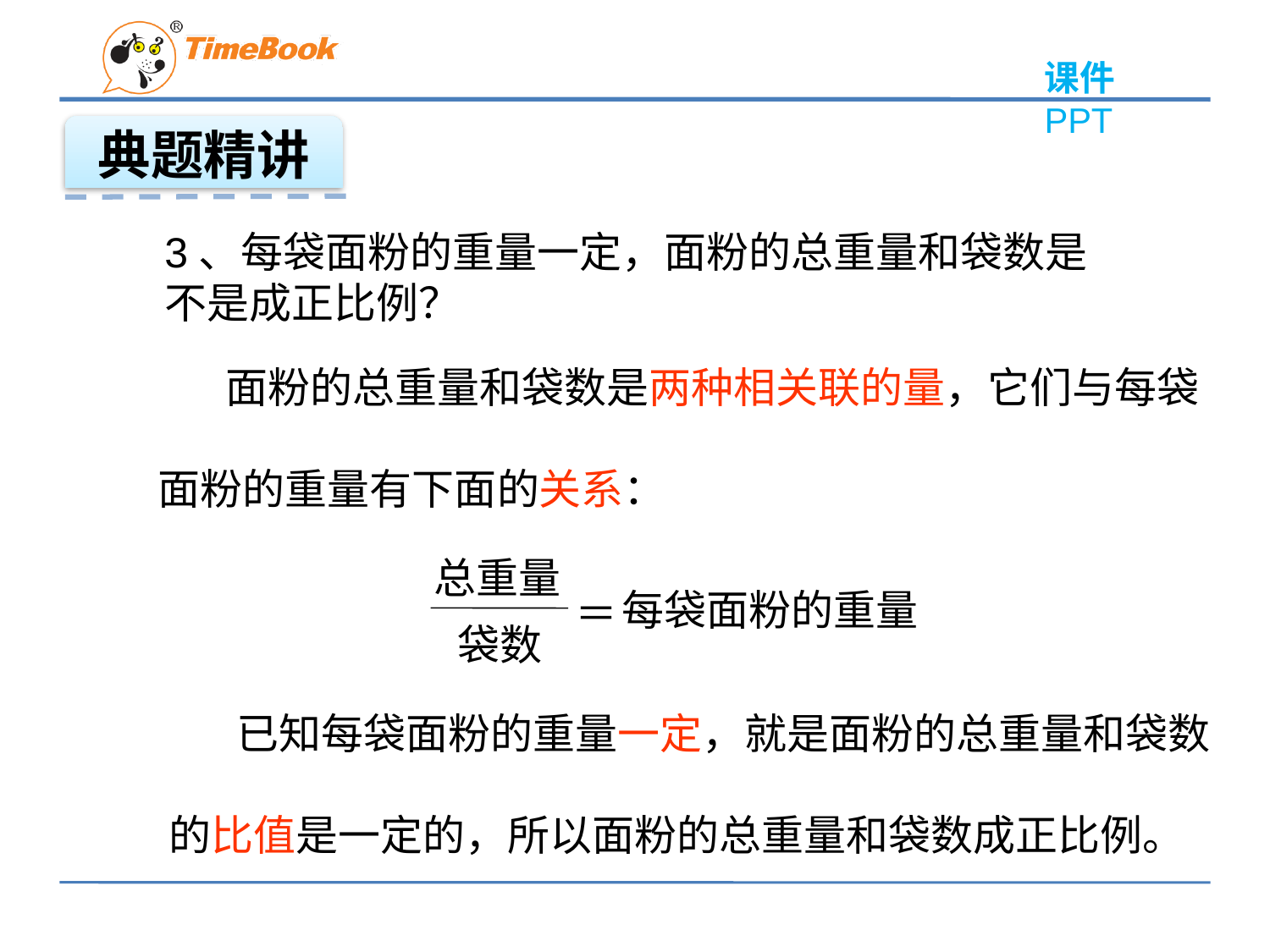

典题精讲
3、每袋面粉的重量一定，面粉的总重量和袋数是
不是成正比例？
      面粉的总重量和袋数是两种相关联的量，它们与每袋

面粉的重量有下面的关系：
总重量
每袋面粉的重量
＝

袋数
      已知每袋面粉的重量一定，就是面粉的总重量和袋数

的比值是一定的，所以面粉的总重量和袋数成正比例。